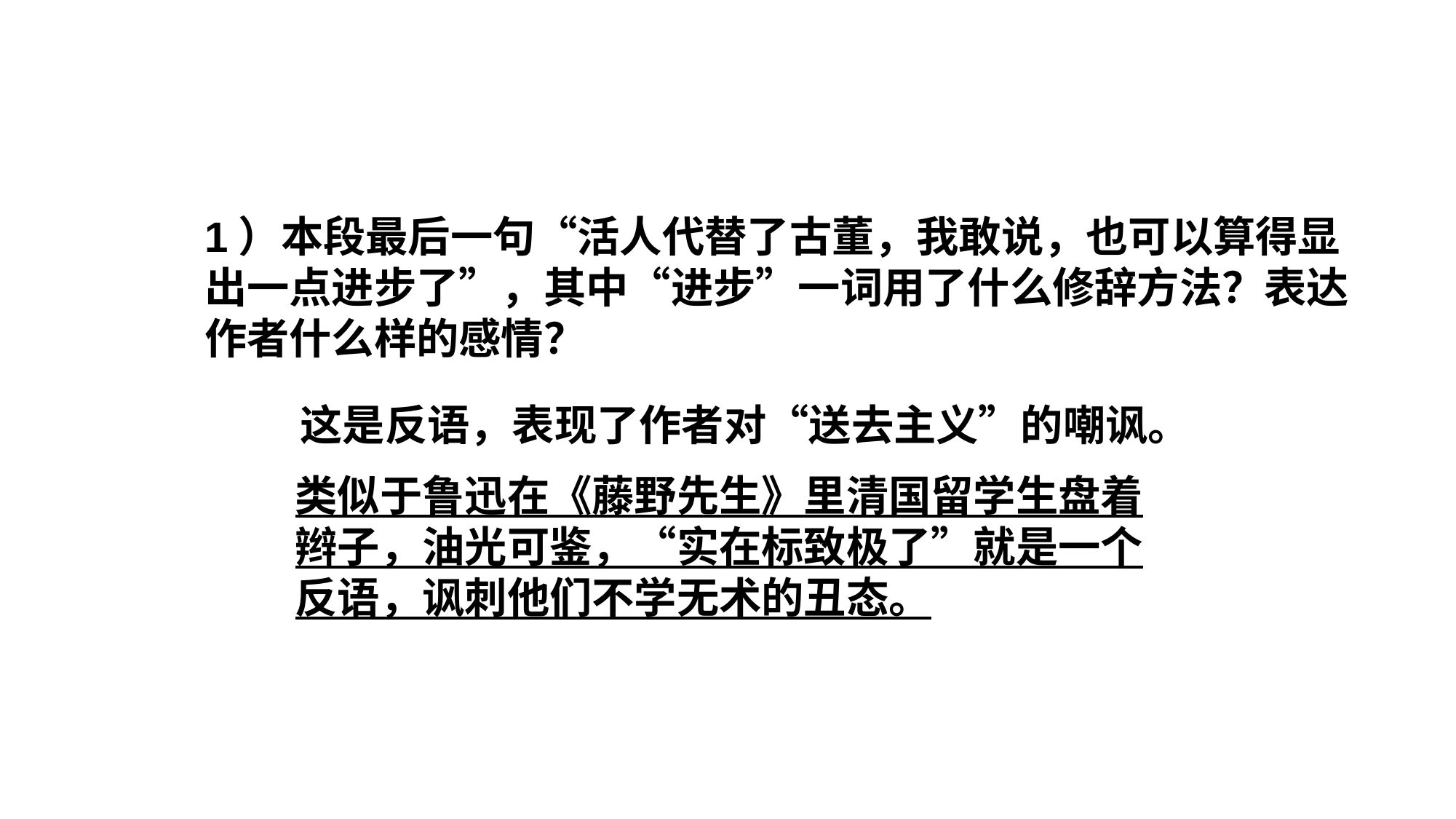

1）本段最后一句“活人代替了古董，我敢说，也可以算得显出一点进步了”，其中“进步”一词用了什么修辞方法？表达作者什么样的感情？
　这是反语，表现了作者对“送去主义”的嘲讽。
类似于鲁迅在《藤野先生》里清国留学生盘着辫子，油光可鉴，“实在标致极了”就是一个反语，讽刺他们不学无术的丑态。